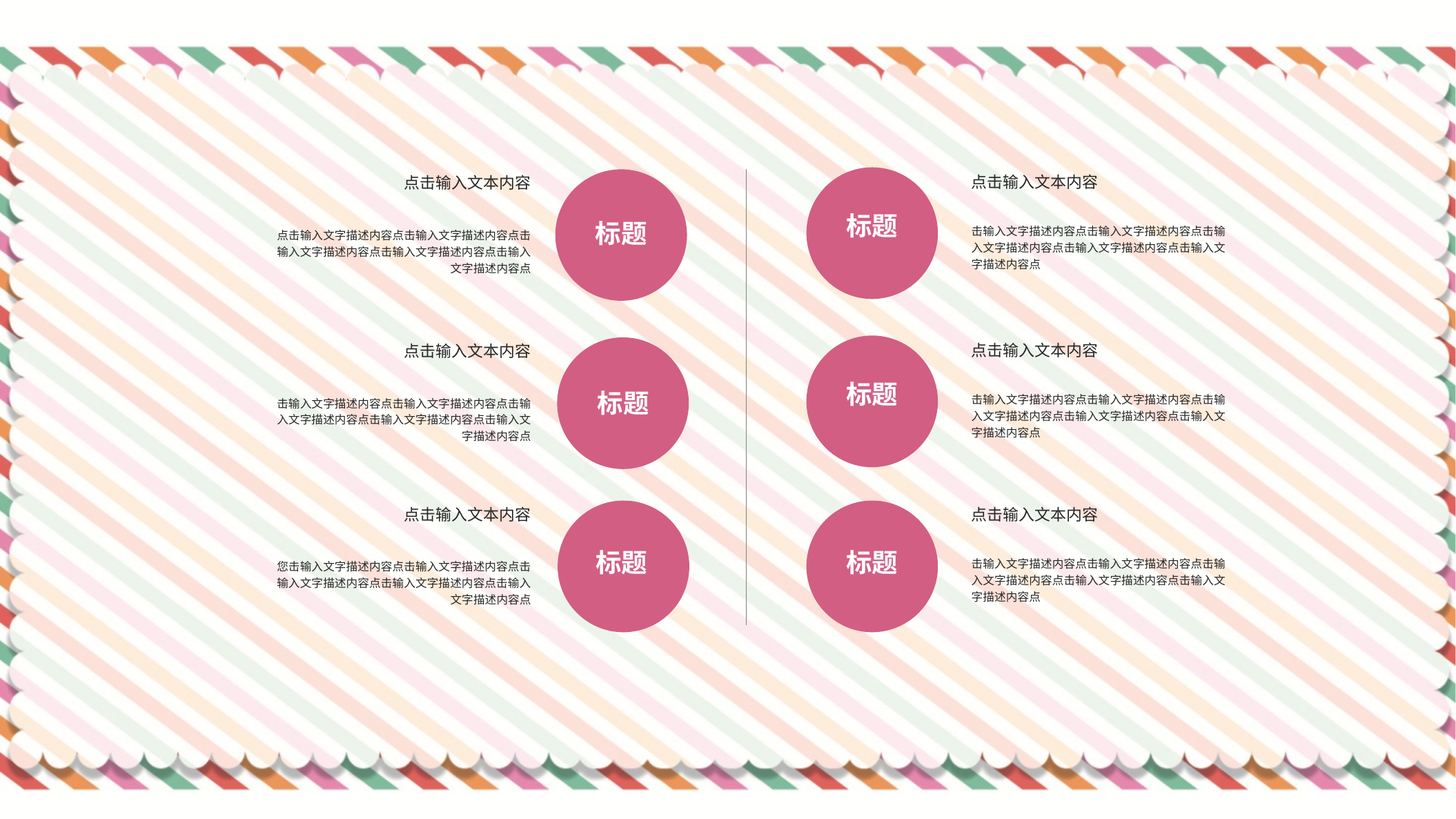

#
点击输入文本内容
击输入文字描述内容点击输入文字描述内容点击输入文字描述内容点击输入文字描述内容点击输入文字描述内容点

点击输入文本内容
点击输入文字描述内容点击输入文字描述内容点击输入文字描述内容点击输入文字描述内容点击输入文字描述内容点

标题
标题

点击输入文本内容
击输入文字描述内容点击输入文字描述内容点击输入文字描述内容点击输入文字描述内容点击输入文字描述内容点
点击输入文本内容
击输入文字描述内容点击输入文字描述内容点击输入文字描述内容点击输入文字描述内容点击输入文字描述内容点

标题
标题
点击输入文本内容
您击输入文字描述内容点击输入文字描述内容点击输入文字描述内容点击输入文字描述内容点击输入文字描述内容点

点击输入文本内容
击输入文字描述内容点击输入文字描述内容点击输入文字描述内容点击输入文字描述内容点击输入文字描述内容点

标题
标题